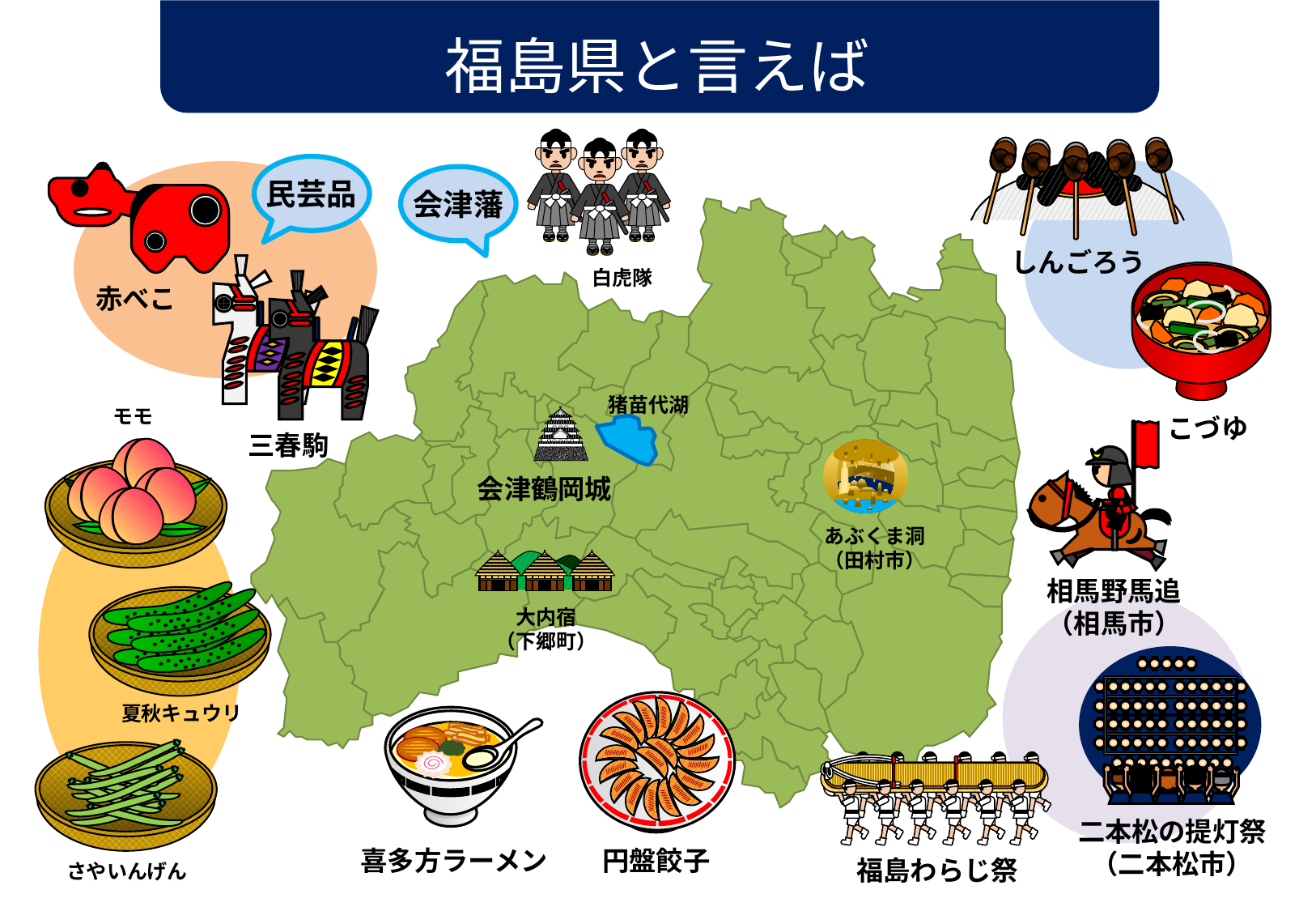

福島県と言えば

民芸品

会津藩

しんごろう

白虎隊

赤べこ
猪苗代湖
モモ
こづゆ

三春駒

会津鶴岡城

あぶくま洞
（田村市）

相馬野馬追
（相馬市）

大内宿
（下郷町）

夏秋キュウリ

二本松の提灯祭
（二本松市）
喜多方ラーメン
円盤餃子
福島わらじ祭
さやいんげん